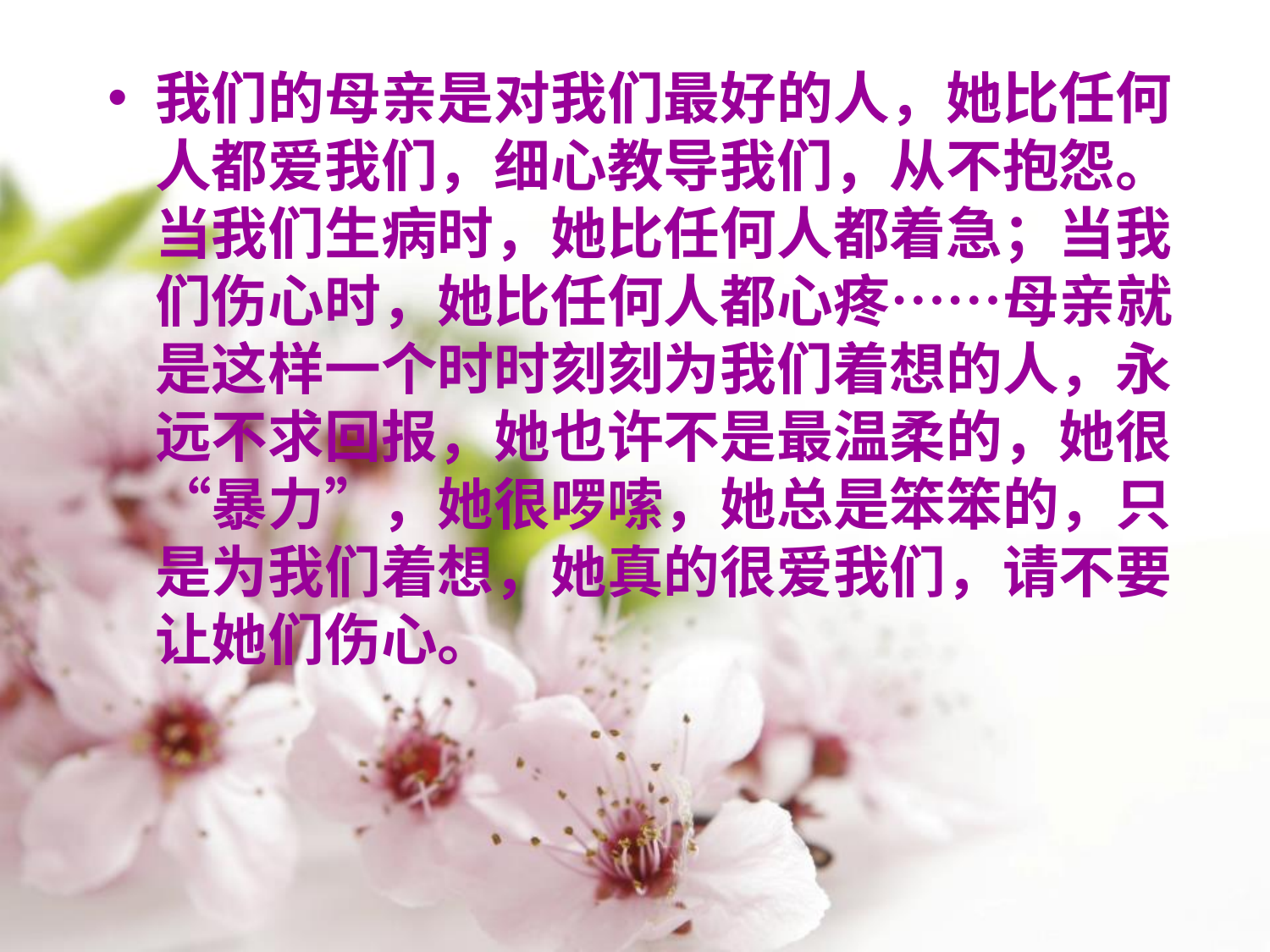

我们的母亲是对我们最好的人，她比任何人都爱我们，细心教导我们，从不抱怨。当我们生病时，她比任何人都着急；当我们伤心时，她比任何人都心疼……母亲就是这样一个时时刻刻为我们着想的人，永远不求回报，她也许不是最温柔的，她很“暴力”，她很啰嗦，她总是笨笨的，只是为我们着想，她真的很爱我们，请不要让她们伤心。